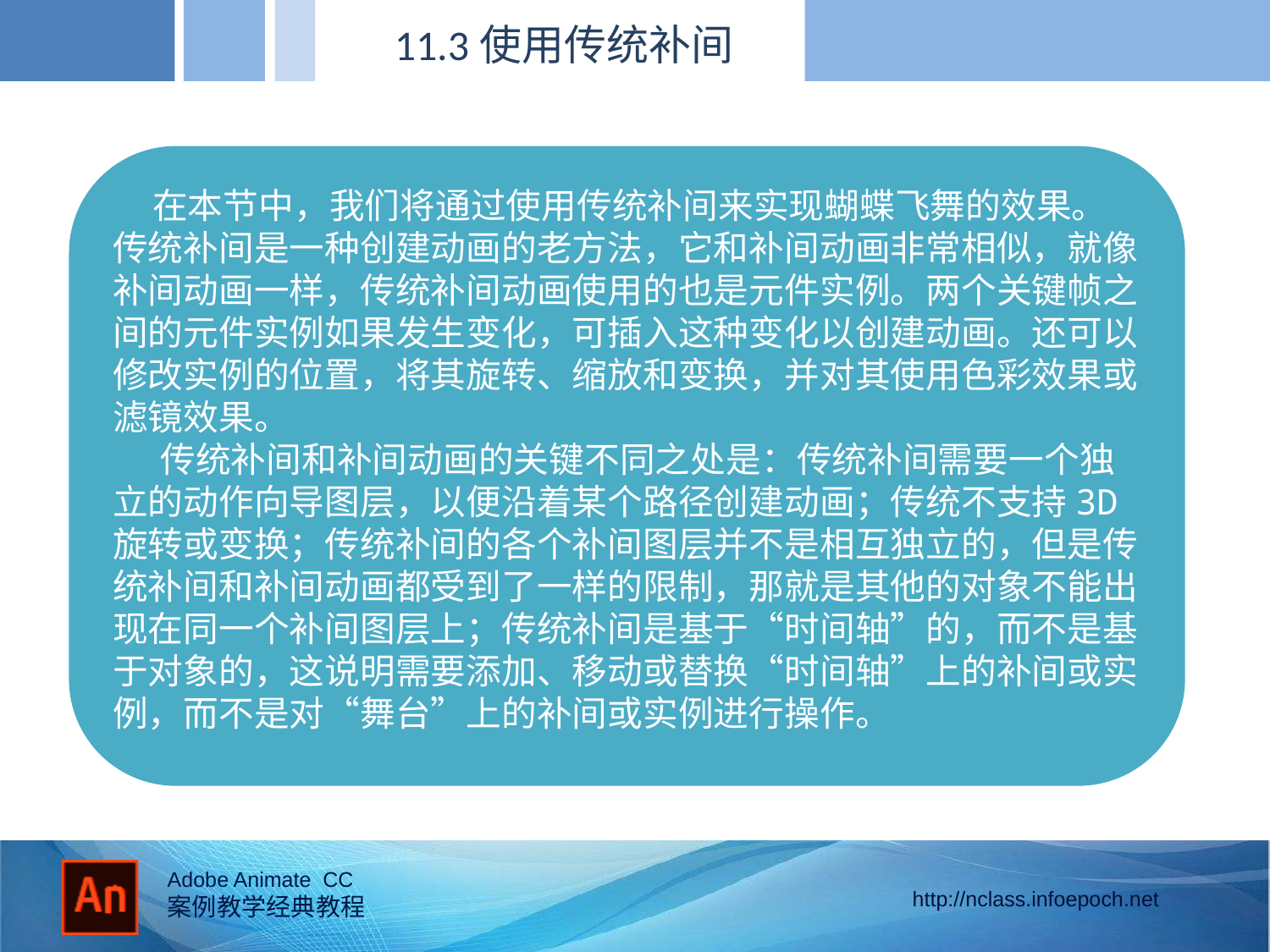

11.3使用传统补间
    在本节中，我们将通过使用传统补间来实现蝴蝶飞舞的效果。
传统补间是一种创建动画的老方法，它和补间动画非常相似，就像补间动画一样，传统补间动画使用的也是元件实例。两个关键帧之间的元件实例如果发生变化，可插入这种变化以创建动画。还可以修改实例的位置，将其旋转、缩放和变换，并对其使用色彩效果或滤镜效果。
     传统补间和补间动画的关键不同之处是：传统补间需要一个独立的动作向导图层，以便沿着某个路径创建动画；传统不支持3D旋转或变换；传统补间的各个补间图层并不是相互独立的，但是传统补间和补间动画都受到了一样的限制，那就是其他的对象不能出现在同一个补间图层上；传统补间是基于“时间轴”的，而不是基于对象的，这说明需要添加、移动或替换“时间轴”上的补间或实例，而不是对“舞台”上的补间或实例进行操作。